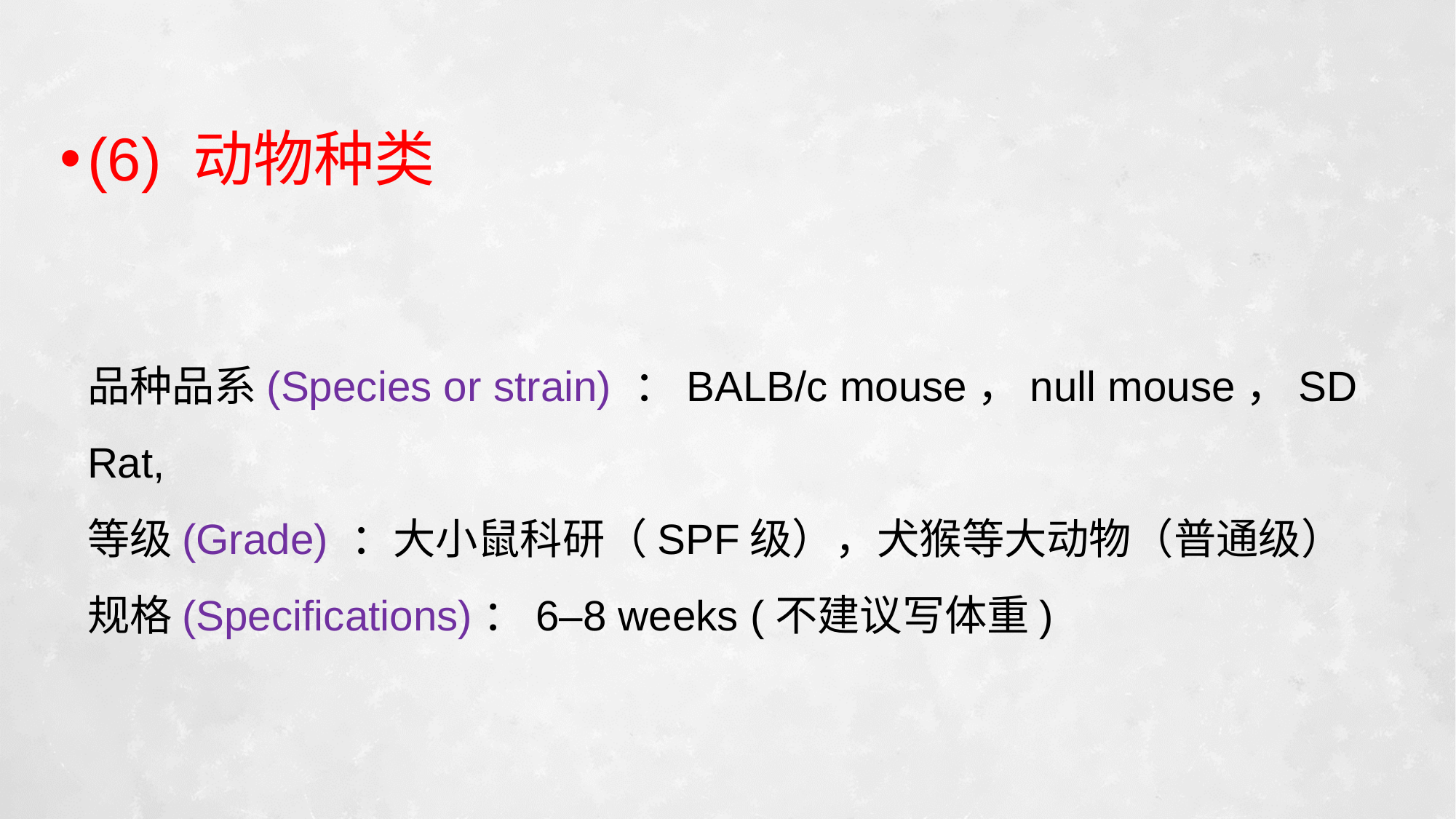

(6) 动物种类
品种品系(Species or strain) ：BALB/c mouse，null mouse，SD Rat,
等级(Grade) ：大小鼠科研（SPF级），犬猴等大动物（普通级）
规格(Specifications)：6–8 weeks (不建议写体重)